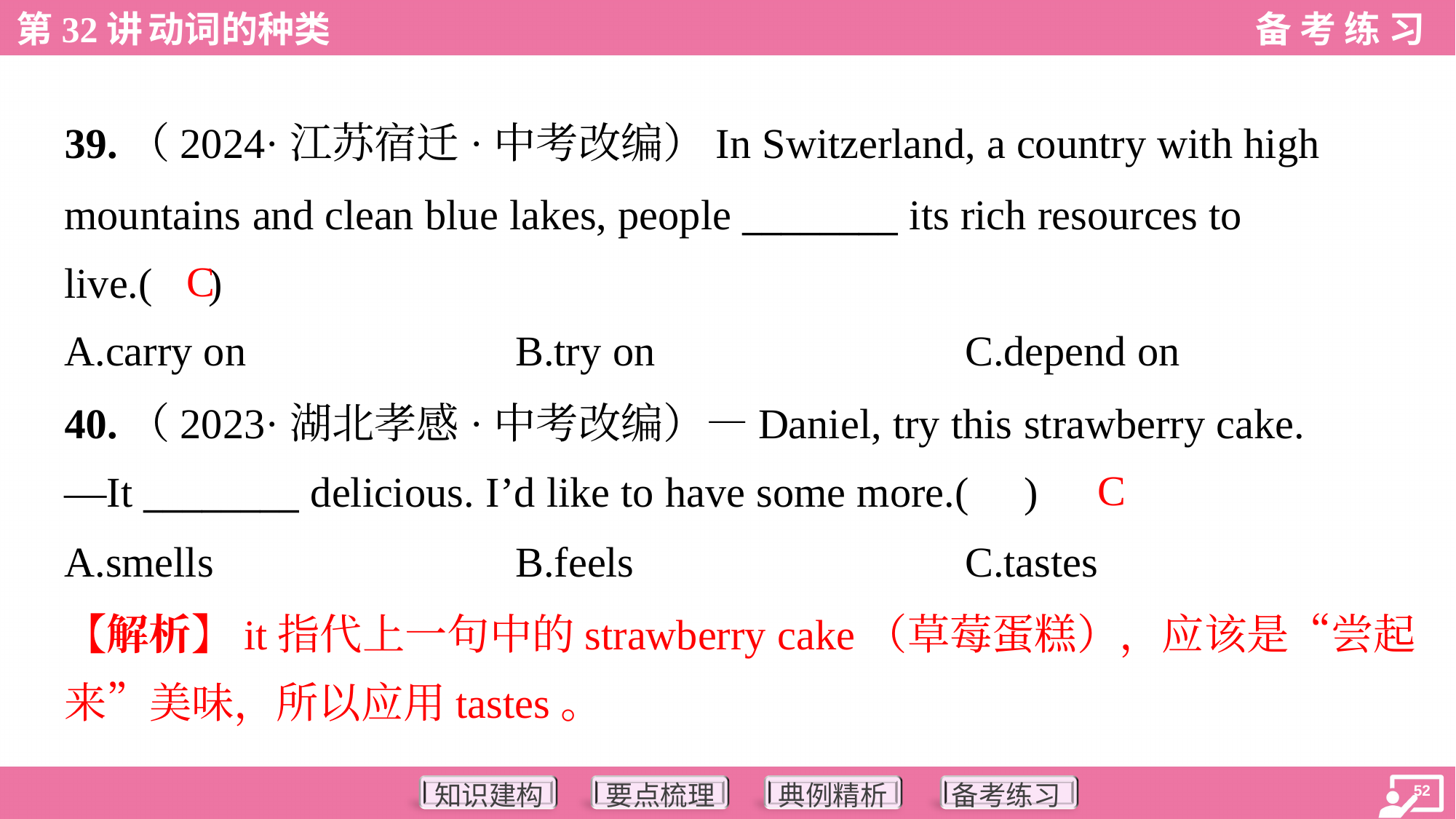

39.（2024·江苏宿迁·中考改编）In Switzerland, a country with high
mountains and clean blue lakes, people ________ its rich resources to
live.(     )
C
A.carry on	B.try on	C.depend on
40.（2023·湖北孝感·中考改编）—Daniel, try this strawberry cake.
—It ________ delicious. I’d like to have some more.(     )
C
A.smells	B.feels	C.tastes
【解析】it指代上一句中的strawberry cake（草莓蛋糕），应该是“尝起
来”美味，所以应用tastes。